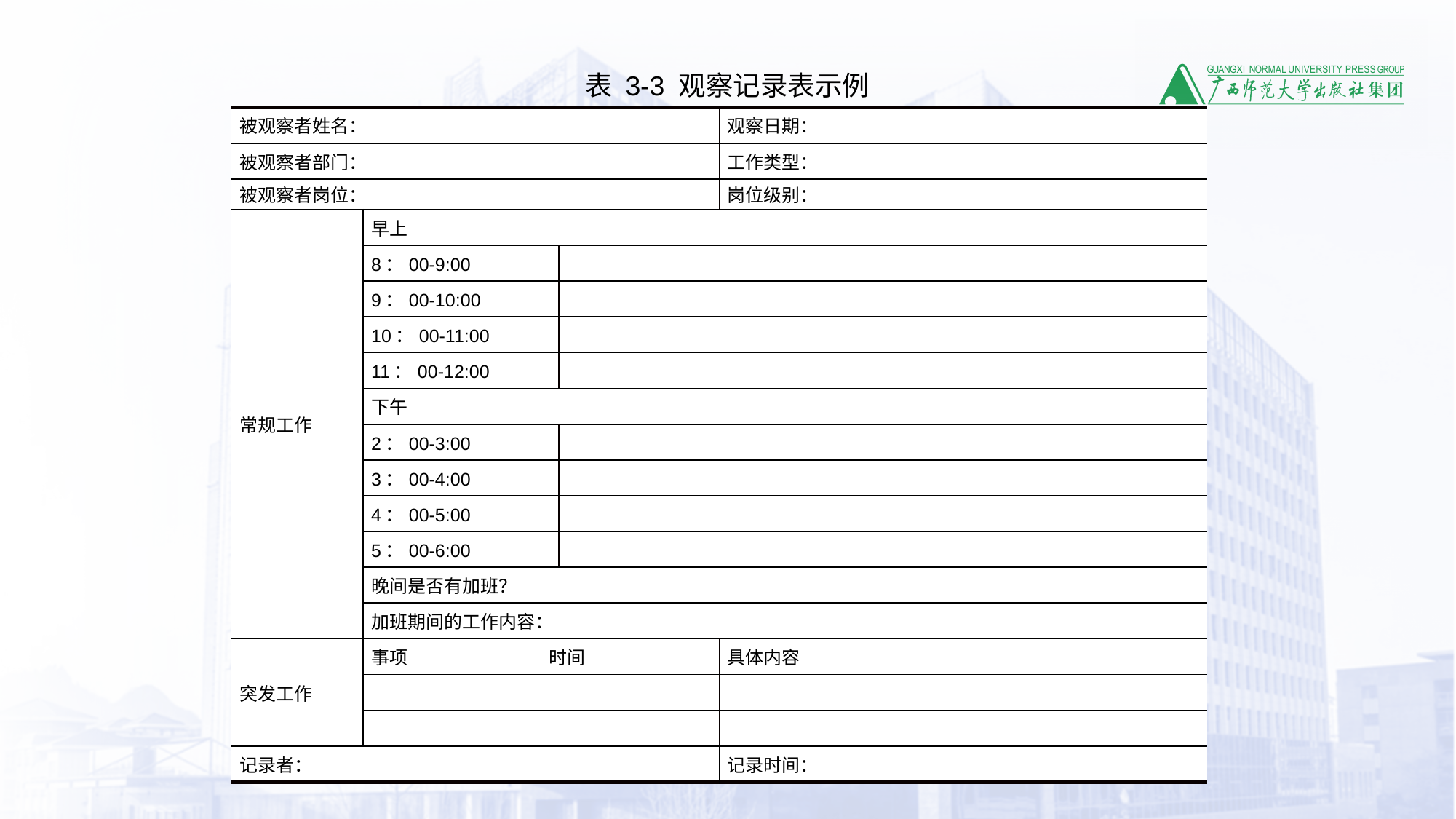

表 3-3 观察记录表示例
| 被观察者姓名： |  |  |  | 观察日期： |
| --- | --- | --- | --- | --- |
| 被观察者部门： |  |  |  | 工作类型： |
| 被观察者岗位： |  |  |  | 岗位级别： |
| 常规工作 | 早上 |  |  |  |
|  | 8：00-9:00 |  |  |  |
|  | 9：00-10:00 |  |  |  |
|  | 10：00-11:00 |  |  |  |
|  | 11：00-12:00 |  |  |  |
|  | 下午 |  |  |  |
|  | 2：00-3:00 |  |  |  |
|  | 3：00-4:00 |  |  |  |
|  | 4：00-5:00 |  |  |  |
|  | 5：00-6:00 |  |  |  |
|  | 晚间是否有加班？ |  |  |  |
|  | 加班期间的工作内容： |  |  |  |
| 突发工作 | 事项 | 时间 |  | 具体内容 |
|  |  |  |  |  |
|  |  |  |  |  |
| 记录者： |  |  |  | 记录时间： |